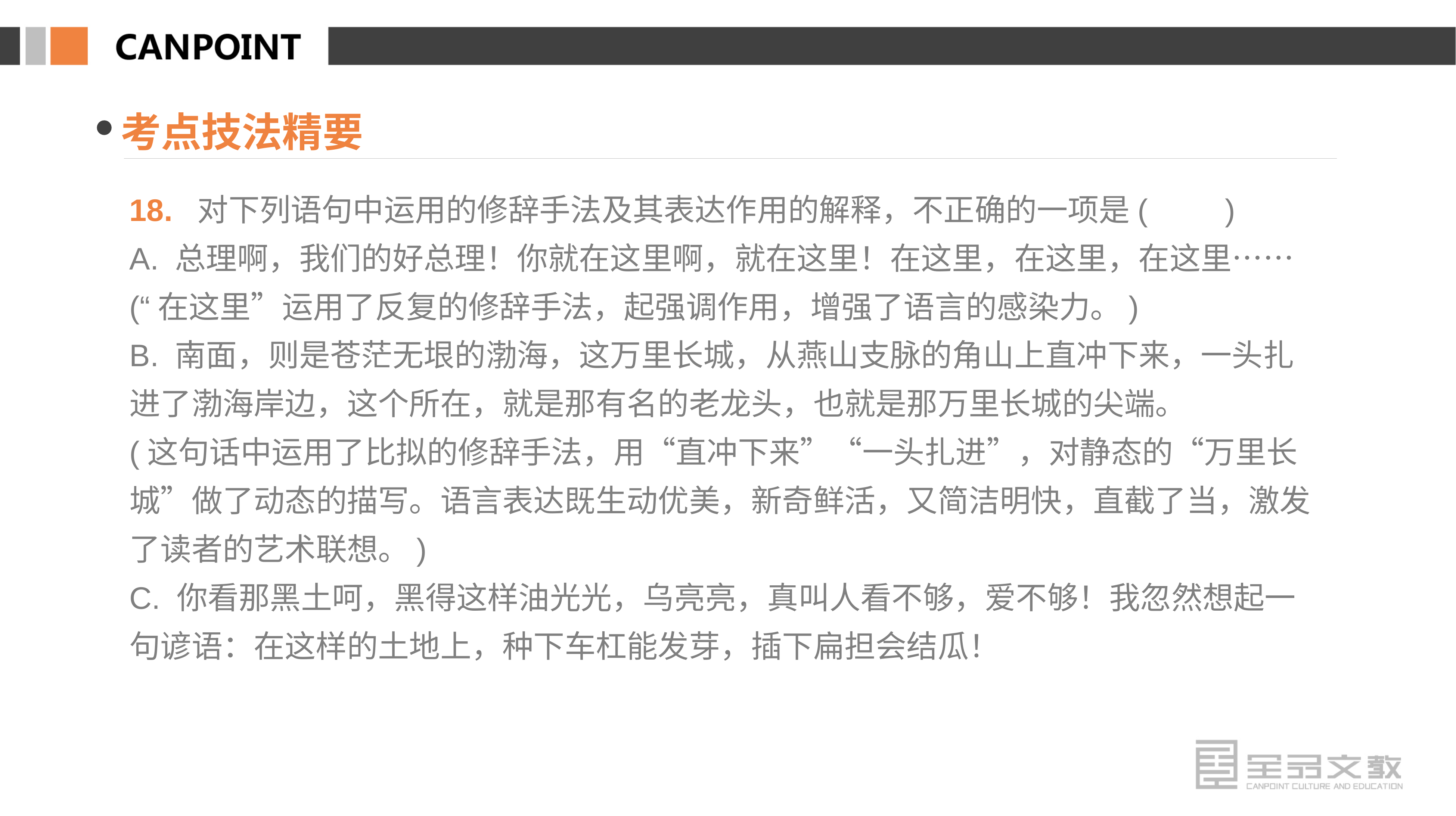

考点技法精要

18.  对下列语句中运用的修辞手法及其表达作用的解释，不正确的一项是(　　)
A. 总理啊，我们的好总理！你就在这里啊，就在这里！在这里，在这里，在这里……
(“在这里”运用了反复的修辞手法，起强调作用，增强了语言的感染力。)
B. 南面，则是苍茫无垠的渤海，这万里长城，从燕山支脉的角山上直冲下来，一头扎进了渤海岸边，这个所在，就是那有名的老龙头，也就是那万里长城的尖端。
(这句话中运用了比拟的修辞手法，用“直冲下来”“一头扎进”，对静态的“万里长城”做了动态的描写。语言表达既生动优美，新奇鲜活，又简洁明快，直截了当，激发了读者的艺术联想。)
C. 你看那黑土呵，黑得这样油光光，乌亮亮，真叫人看不够，爱不够！我忽然想起一句谚语：在这样的土地上，种下车杠能发芽，插下扁担会结瓜！